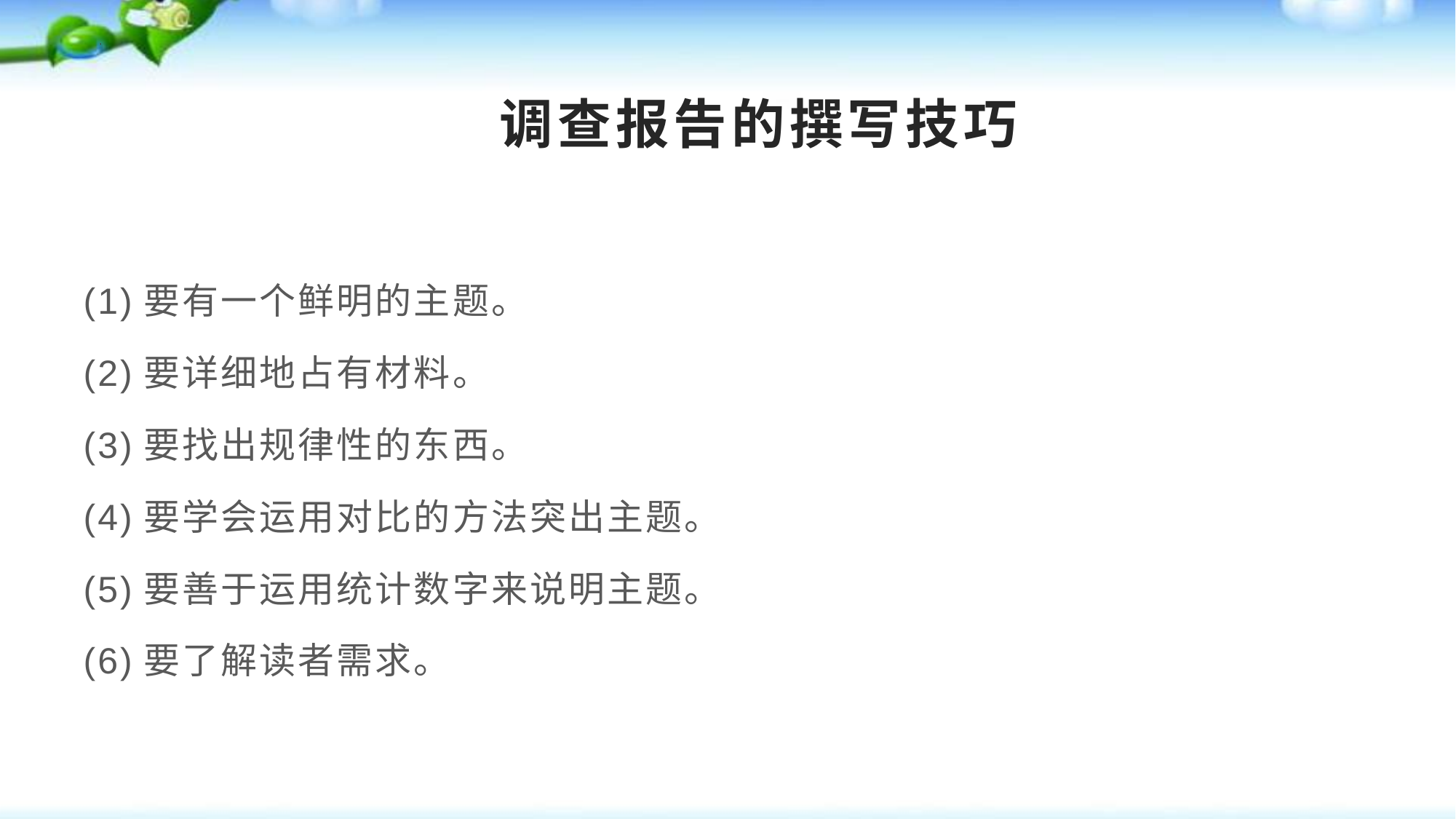

# 调查报告的撰写技巧

(1)要有一个鲜明的主题。
(2)要详细地占有材料。
(3)要找出规律性的东西。
(4)要学会运用对比的方法突出主题。
(5)要善于运用统计数字来说明主题。
(6)要了解读者需求。